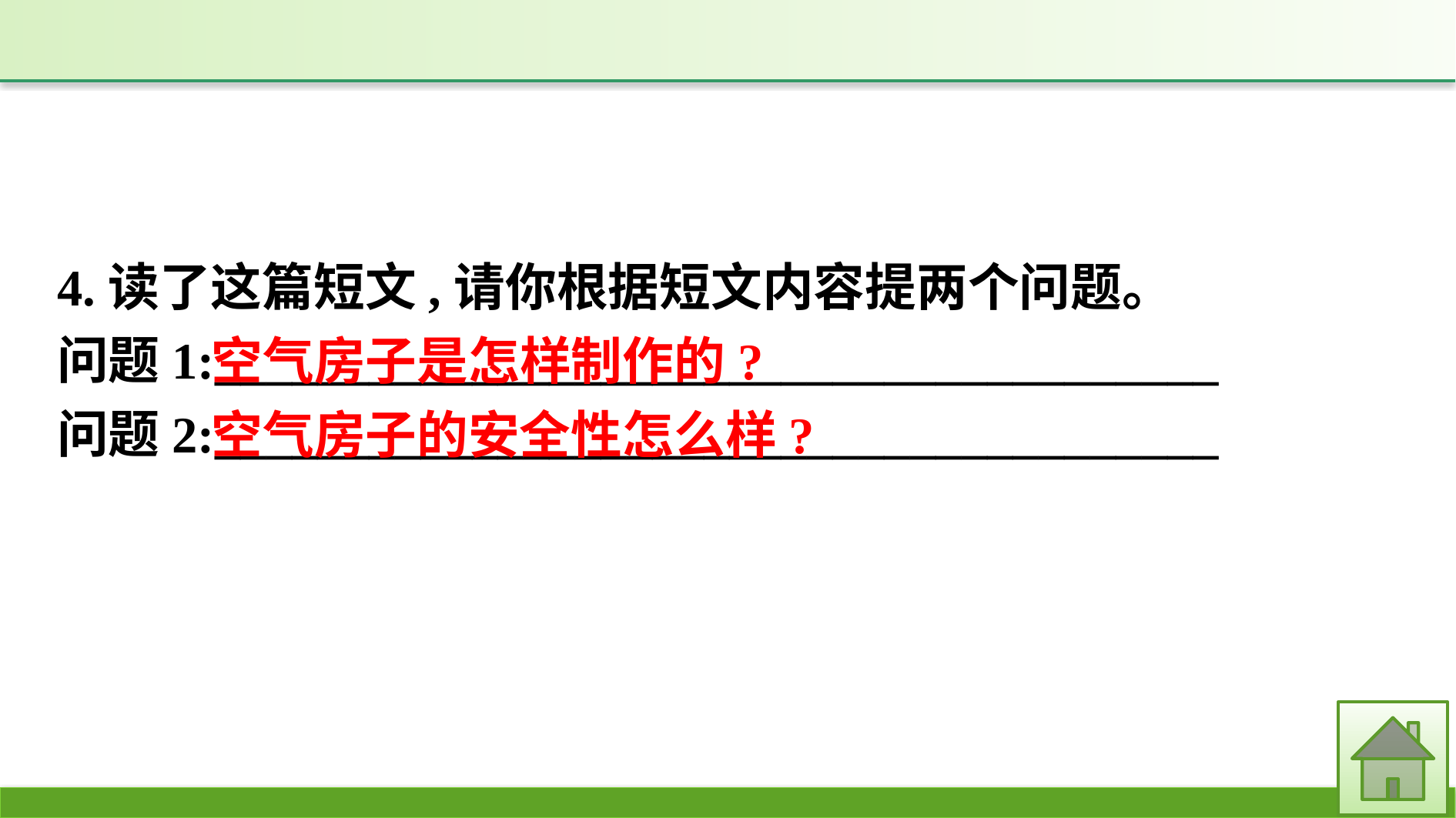

4.读了这篇短文,请你根据短文内容提两个问题。
问题1:_______________________________________
问题2:_______________________________________
空气房子是怎样制作的?
空气房子的安全性怎么样?